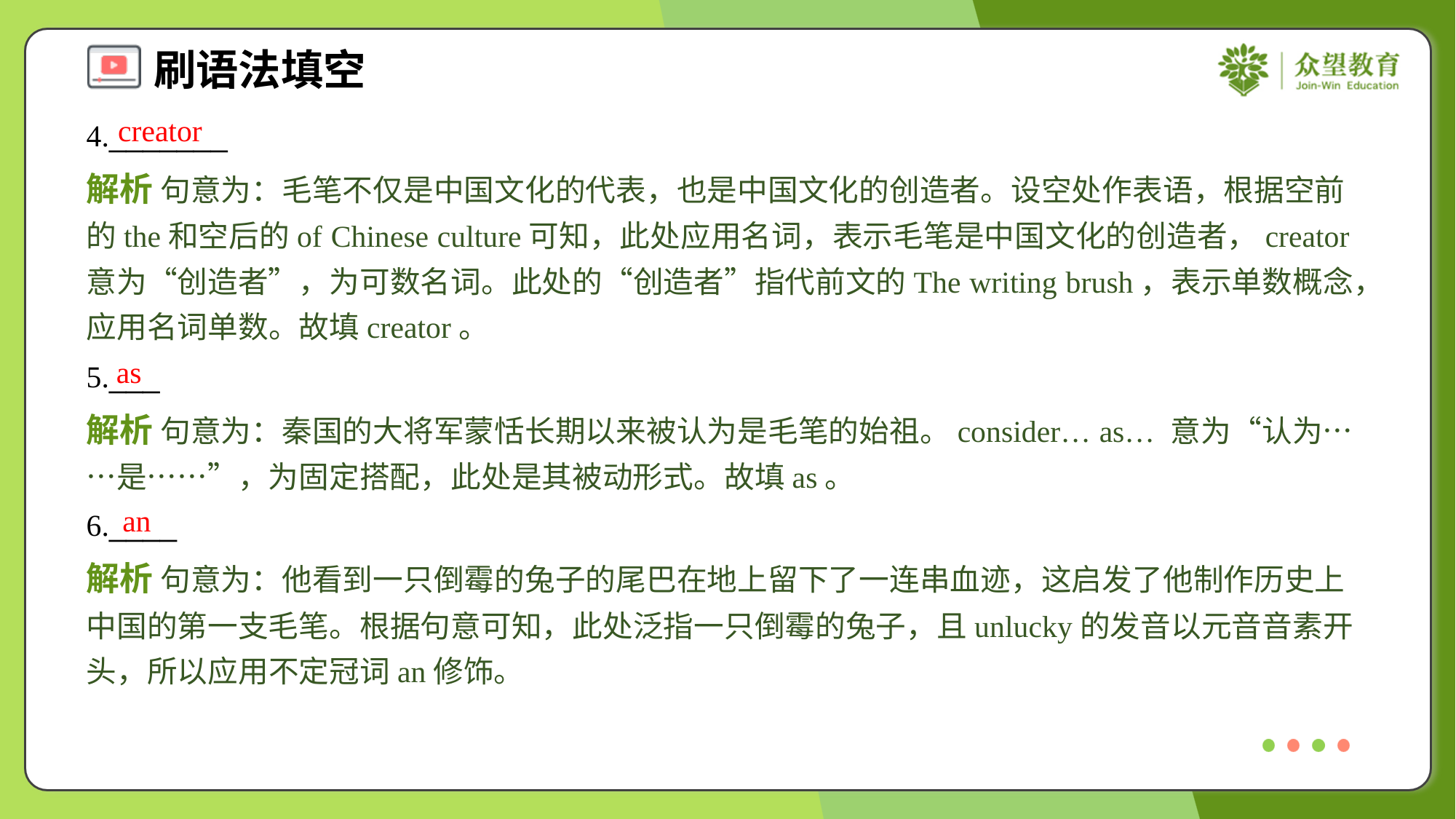

creator
4._______
解析 句意为：毛笔不仅是中国文化的代表，也是中国文化的创造者。设空处作表语，根据空前的the和空后的of Chinese culture可知，此处应用名词，表示毛笔是中国文化的创造者，creator意为“创造者”，为可数名词。此处的“创造者”指代前文的The writing brush，表示单数概念，应用名词单数。故填creator。
as
5.___
解析 句意为：秦国的大将军蒙恬长期以来被认为是毛笔的始祖。consider… as… 意为“认为……是……”，为固定搭配，此处是其被动形式。故填as。
an
6.____
解析 句意为：他看到一只倒霉的兔子的尾巴在地上留下了一连串血迹，这启发了他制作历史上中国的第一支毛笔。根据句意可知，此处泛指一只倒霉的兔子，且unlucky的发音以元音音素开头，所以应用不定冠词an修饰。